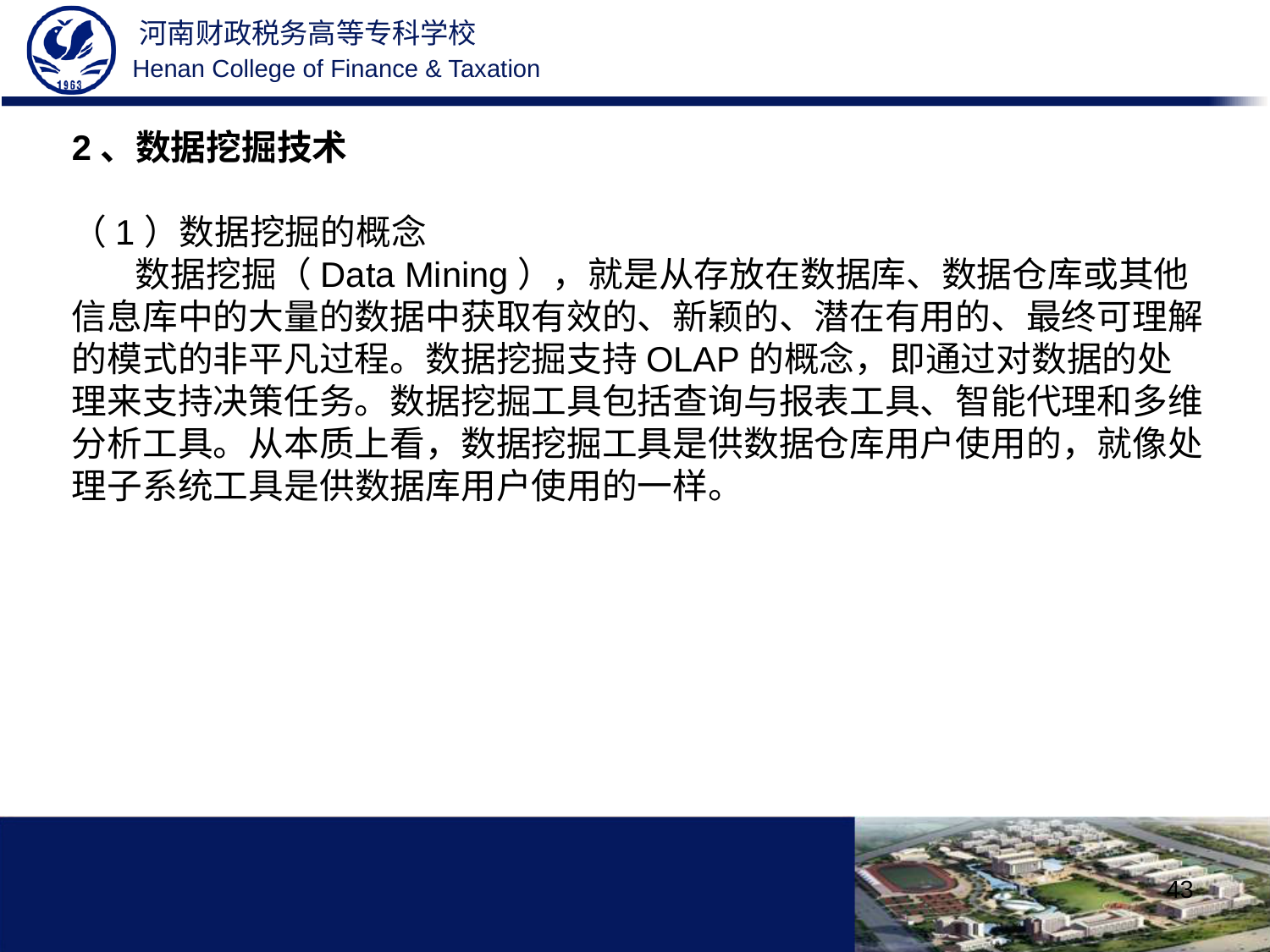

2、数据挖掘技术

（1）数据挖掘的概念
       数据挖掘（Data Mining），就是从存放在数据库、数据仓库或其他信息库中的大量的数据中获取有效的、新颖的、潜在有用的、最终可理解的模式的非平凡过程。数据挖掘支持OLAP的概念，即通过对数据的处理来支持决策任务。数据挖掘工具包括查询与报表工具、智能代理和多维分析工具。从本质上看，数据挖掘工具是供数据仓库用户使用的，就像处理子系统工具是供数据库用户使用的一样。

43